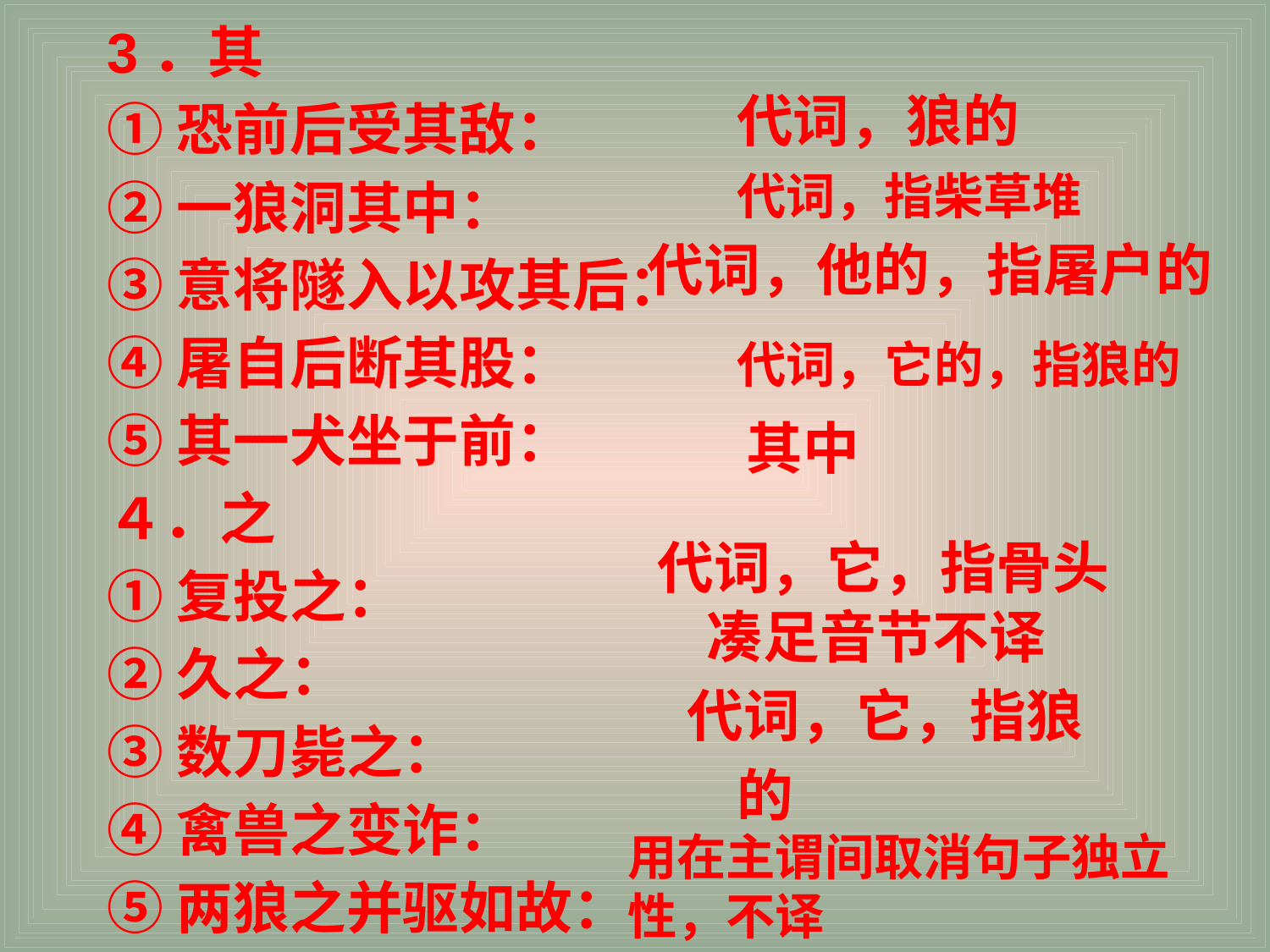

3．其
①恐前后受其敌：
②一狼洞其中：
③意将隧入以攻其后：
④屠自后断其股：
⑤其一犬坐于前：
４．之
①复投之：
②久之：
③数刀毙之：
④禽兽之变诈：
⑤两狼之并驱如故：
代词，狼的
代词，指柴草堆
代词，他的，指屠户的
代词，它的，指狼的
其中
代词，它，指骨头
凑足音节不译
代词，它，指狼
的
用在主谓间取消句子独立性，不译